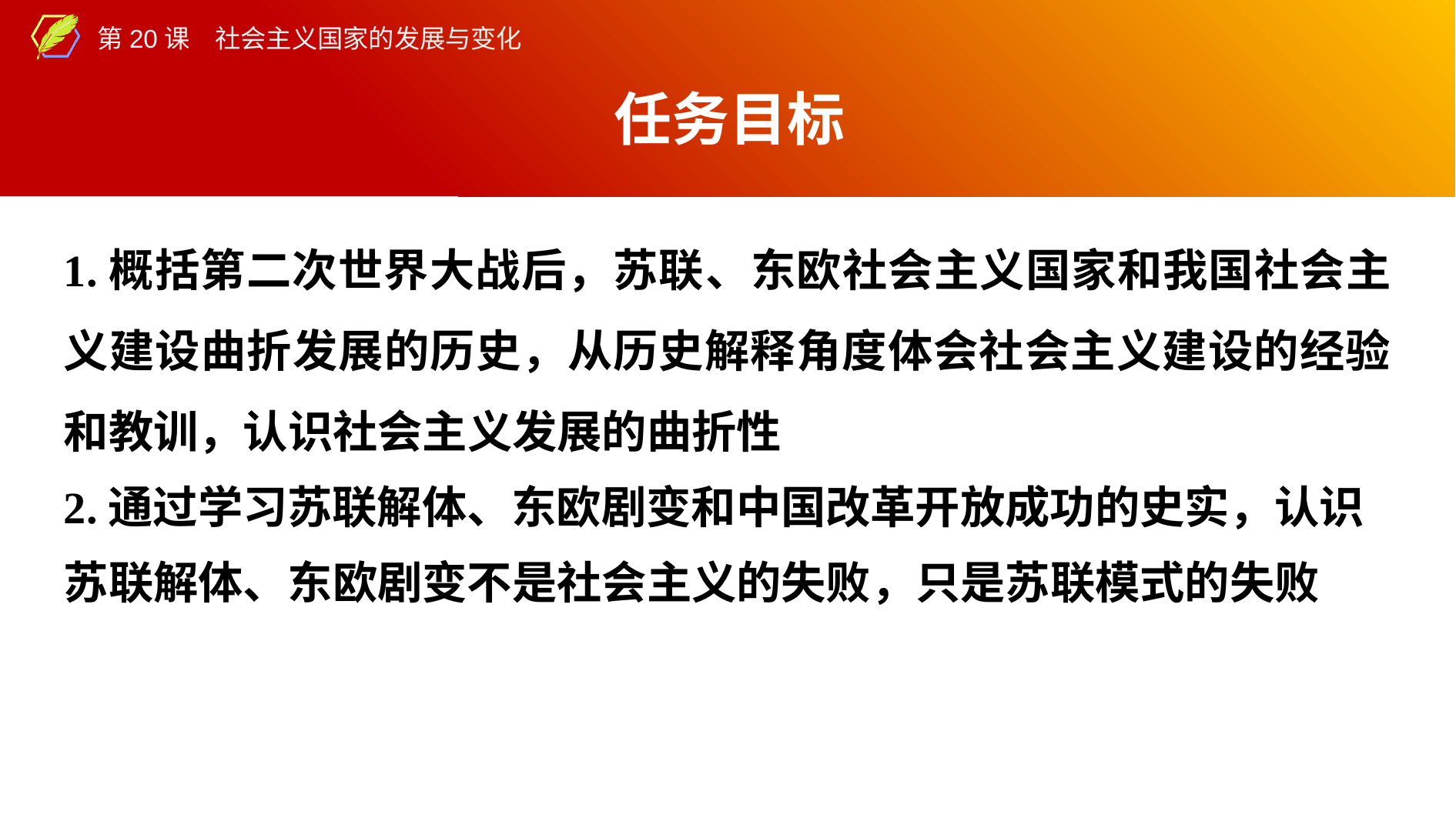

任务目标
1.概括第二次世界大战后，苏联、东欧社会主义国家和我国社会主义建设曲折发展的历史，从历史解释角度体会社会主义建设的经验和教训，认识社会主义发展的曲折性
2.通过学习苏联解体、东欧剧变和中国改革开放成功的史实，认识苏联解体、东欧剧变不是社会主义的失败，只是苏联模式的失败